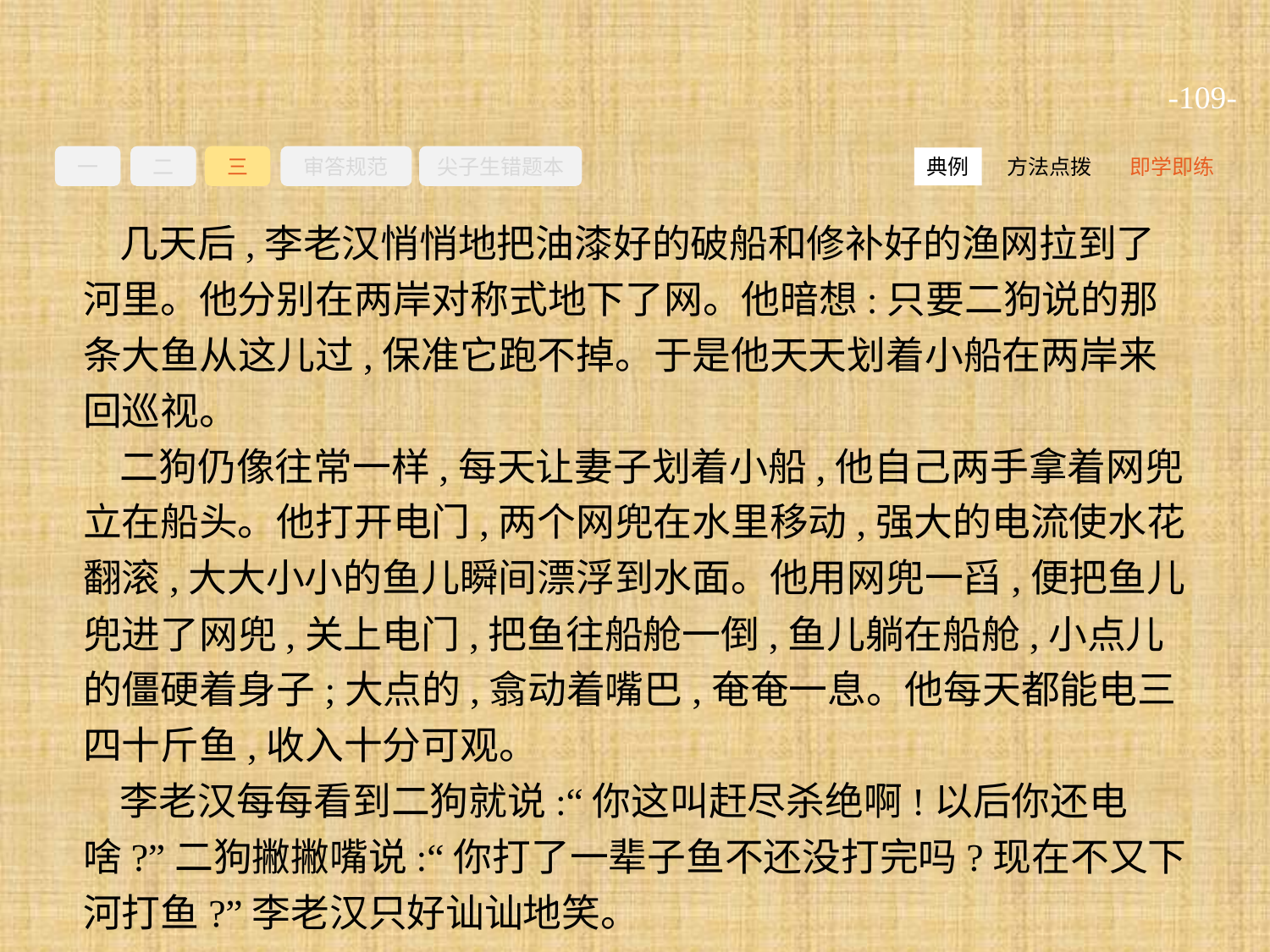

-109-
一
二
三
审答规范
尖子生错题本
方法点拨
即学即练
典例
几天后,李老汉悄悄地把油漆好的破船和修补好的渔网拉到了河里。他分别在两岸对称式地下了网。他暗想:只要二狗说的那条大鱼从这儿过,保准它跑不掉。于是他天天划着小船在两岸来回巡视。
二狗仍像往常一样,每天让妻子划着小船,他自己两手拿着网兜立在船头。他打开电门,两个网兜在水里移动,强大的电流使水花翻滚,大大小小的鱼儿瞬间漂浮到水面。他用网兜一舀,便把鱼儿兜进了网兜,关上电门,把鱼往船舱一倒,鱼儿躺在船舱,小点儿的僵硬着身子;大点的,翕动着嘴巴,奄奄一息。他每天都能电三四十斤鱼,收入十分可观。
李老汉每每看到二狗就说:“你这叫赶尽杀绝啊!以后你还电啥?”二狗撇撇嘴说:“你打了一辈子鱼不还没打完吗?现在不又下河打鱼?”李老汉只好讪讪地笑。